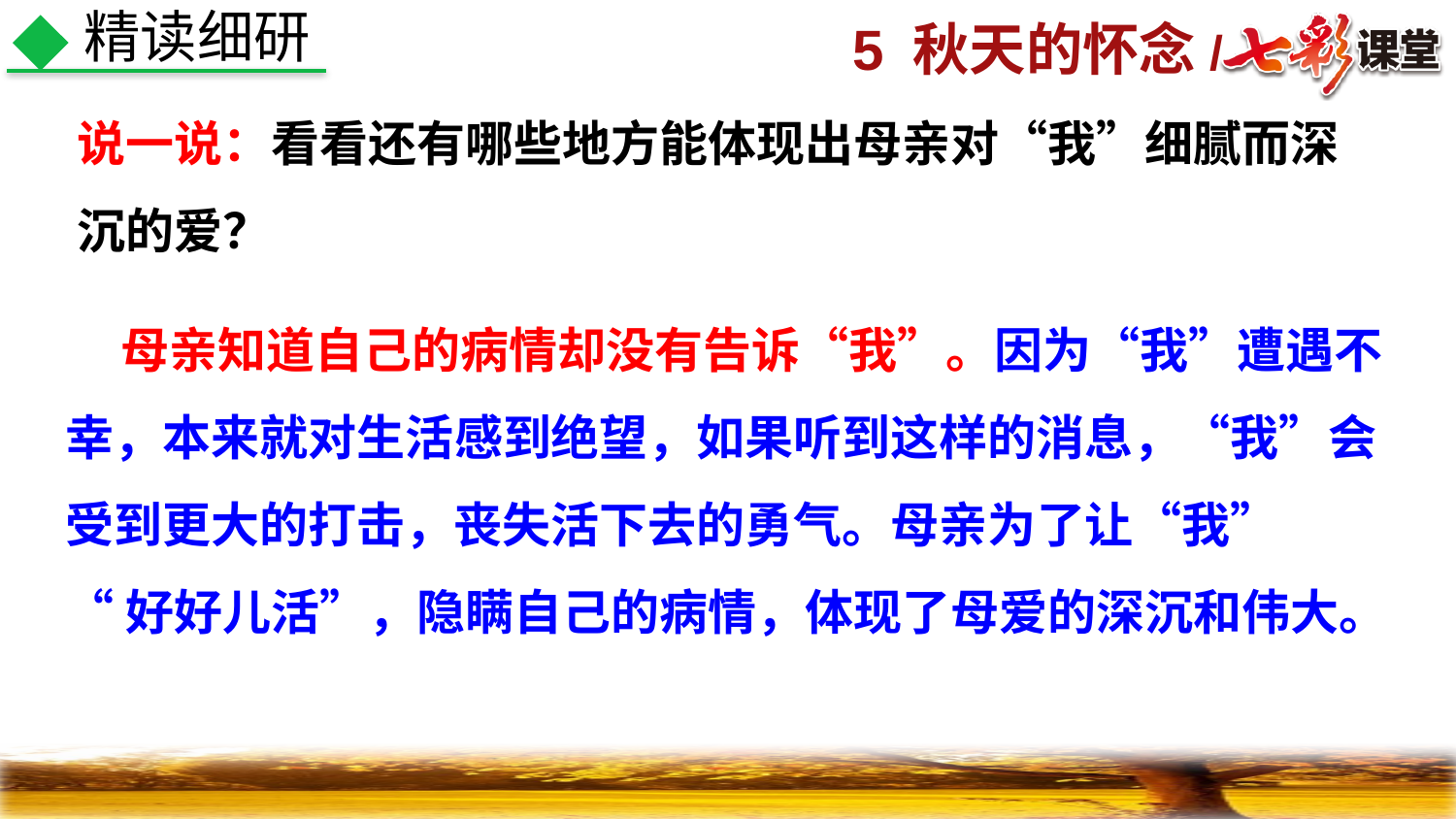

精读细研

说一说：看看还有哪些地方能体现出母亲对“我”细腻而深沉的爱？
    母亲知道自己的病情却没有告诉“我”。因为“我”遭遇不幸，本来就对生活感到绝望，如果听到这样的消息，“我”会受到更大的打击，丧失活下去的勇气。母亲为了让“我”
“好好儿活”，隐瞒自己的病情，体现了母爱的深沉和伟大。